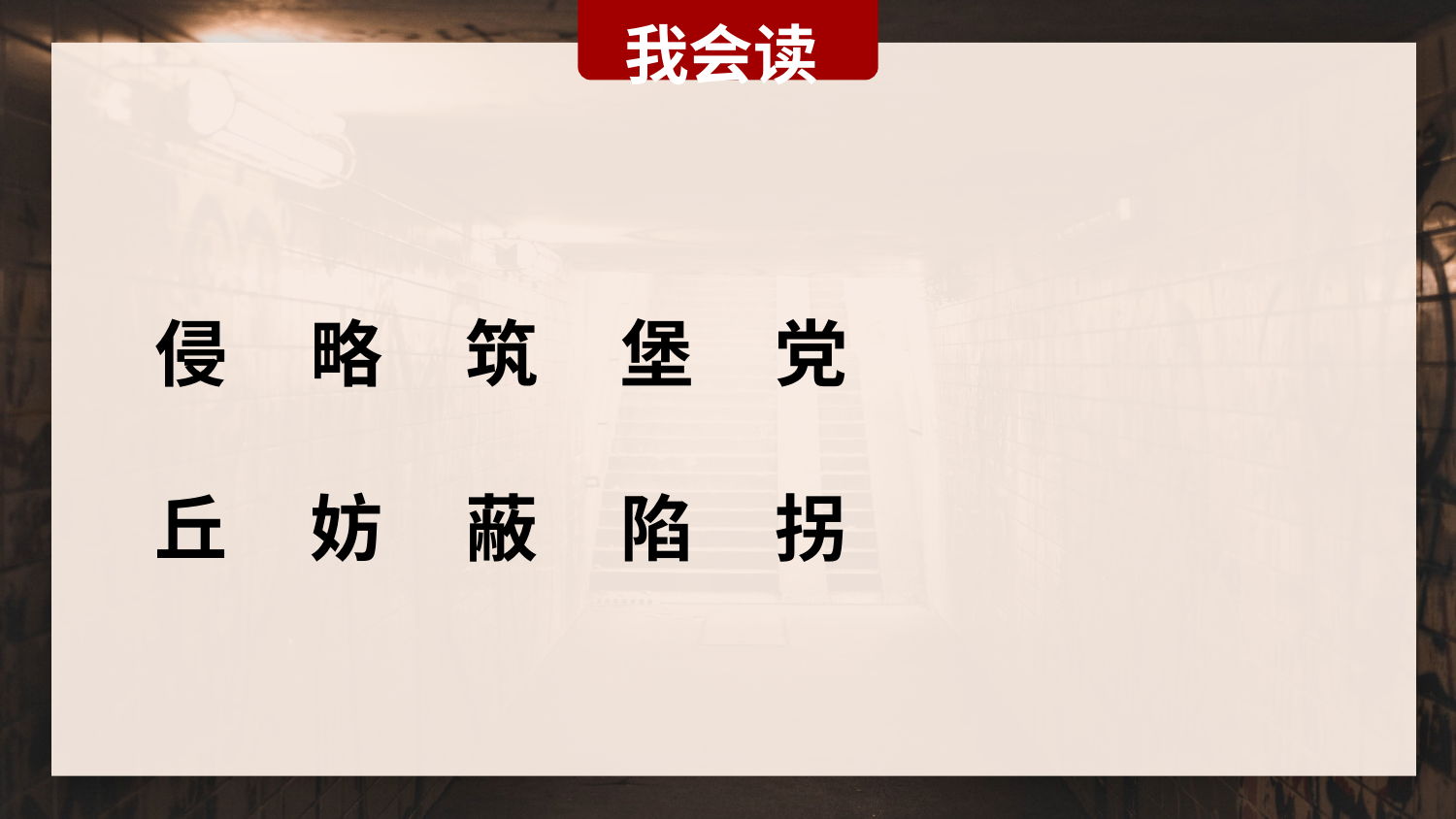

我会读
侵     略     筑     堡     党
丘     妨     蔽     陷     拐